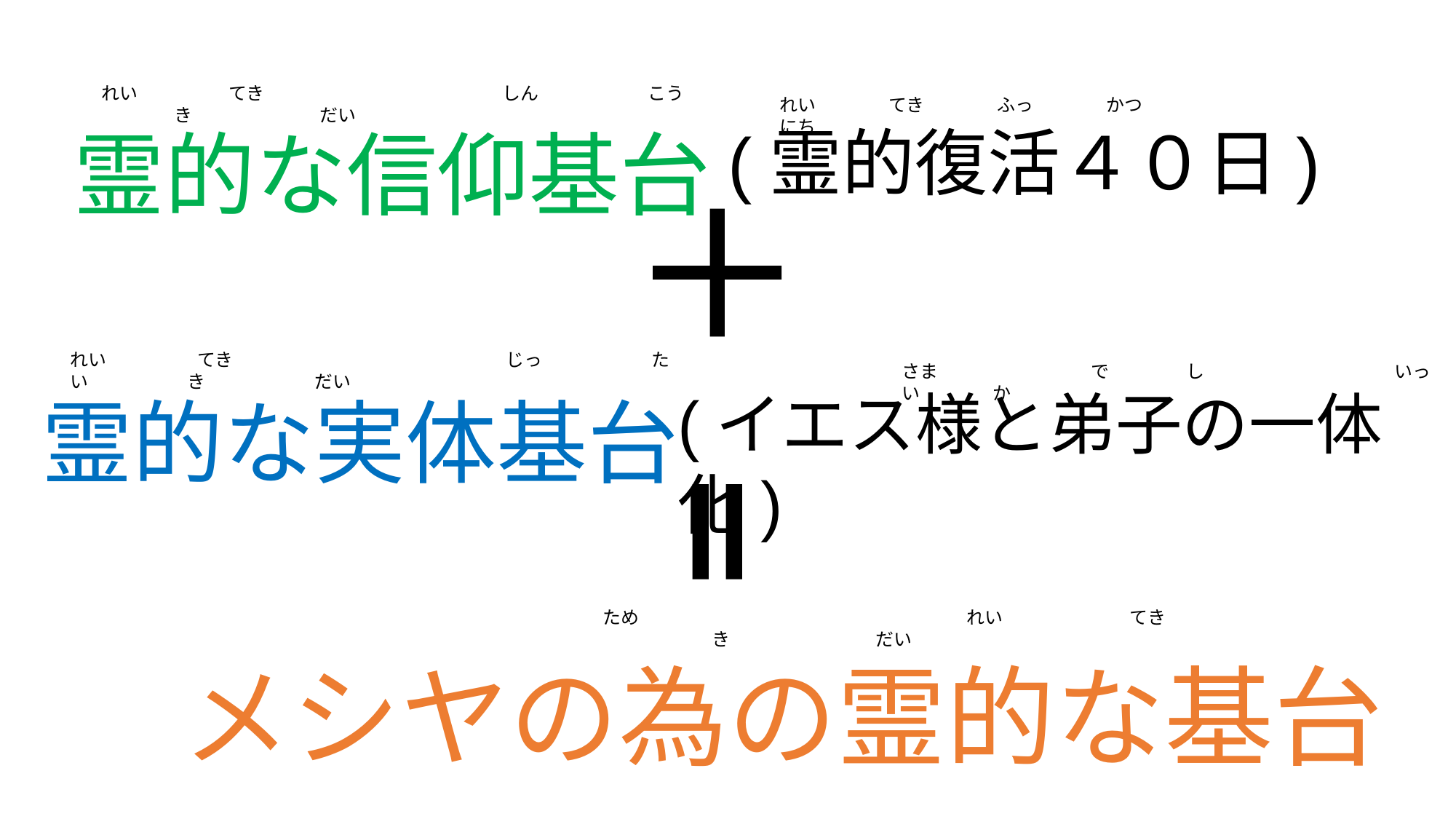

霊的な信仰基台
れい　　　　　てき　     　　　　　　　　　　　しん　　　　　　こう    　　　　き　　　　　　　だい
れい　　　　てき　　　　ふっ　　　　かつ　　　　　　　　　　　　　 にち
(霊的復活４０日)

霊的な実体基台
れい　　　　　てき　　　　　　　　　　　　　　　じっ　　　　　　たい  　　　　　き　　　　　　だい
さま　　　　　　　　  で　　 　　し　　　　　　 　　　　 いっ　　　たい　　　　か
(イエス様と弟子の一体化)

メシヤの為の霊的な基台
ため　　　　　　　　　　　　　　　　　　れい　　　　　　　てき　　　　　　　　　　　　　　　　　　　き　　　　　　　　だい